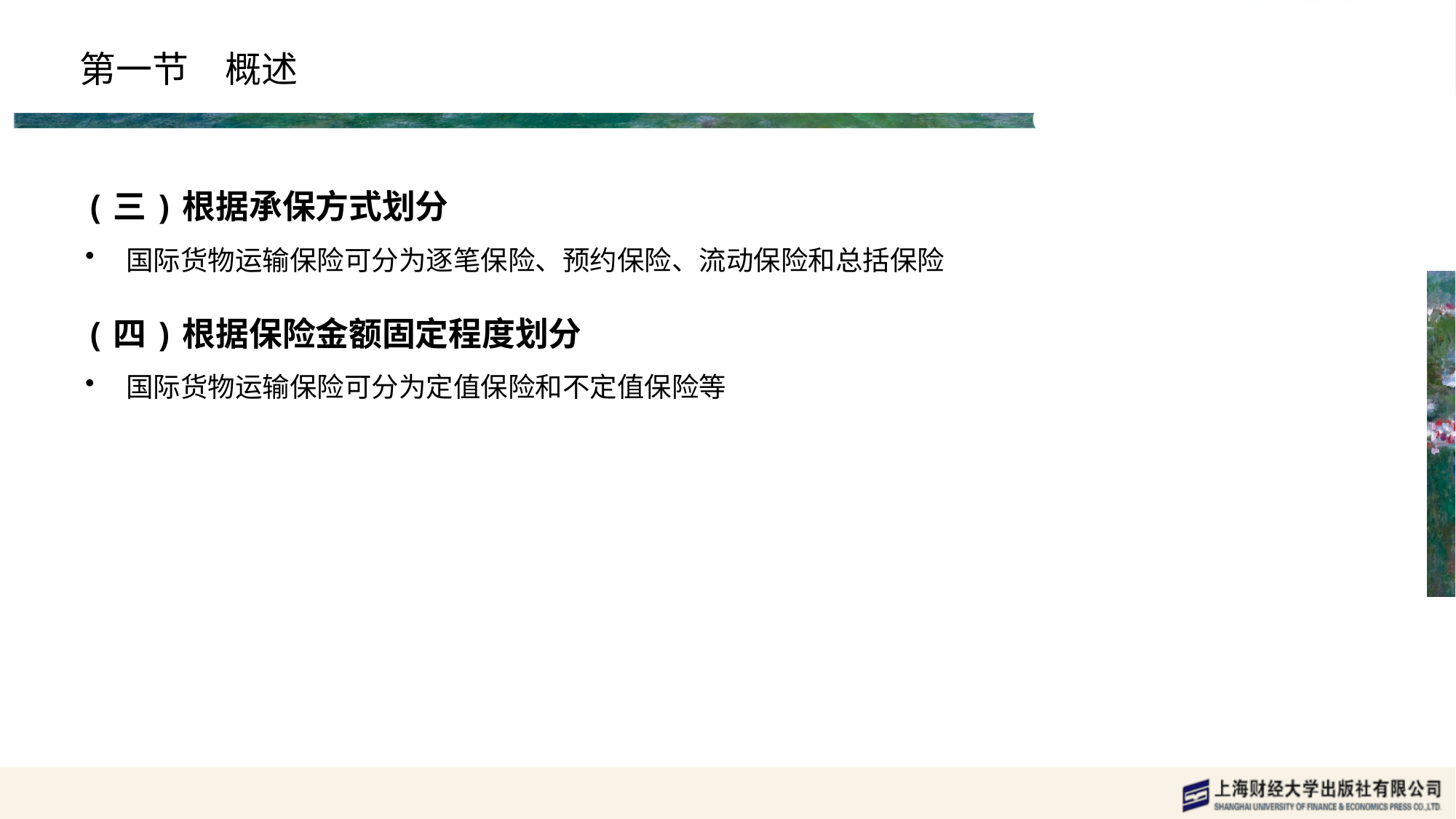

# 第一节　概述
(三)根据承保方式划分
国际货物运输保险可分为逐笔保险、预约保险、流动保险和总括保险
(四)根据保险金额固定程度划分
国际货物运输保险可分为定值保险和不定值保险等